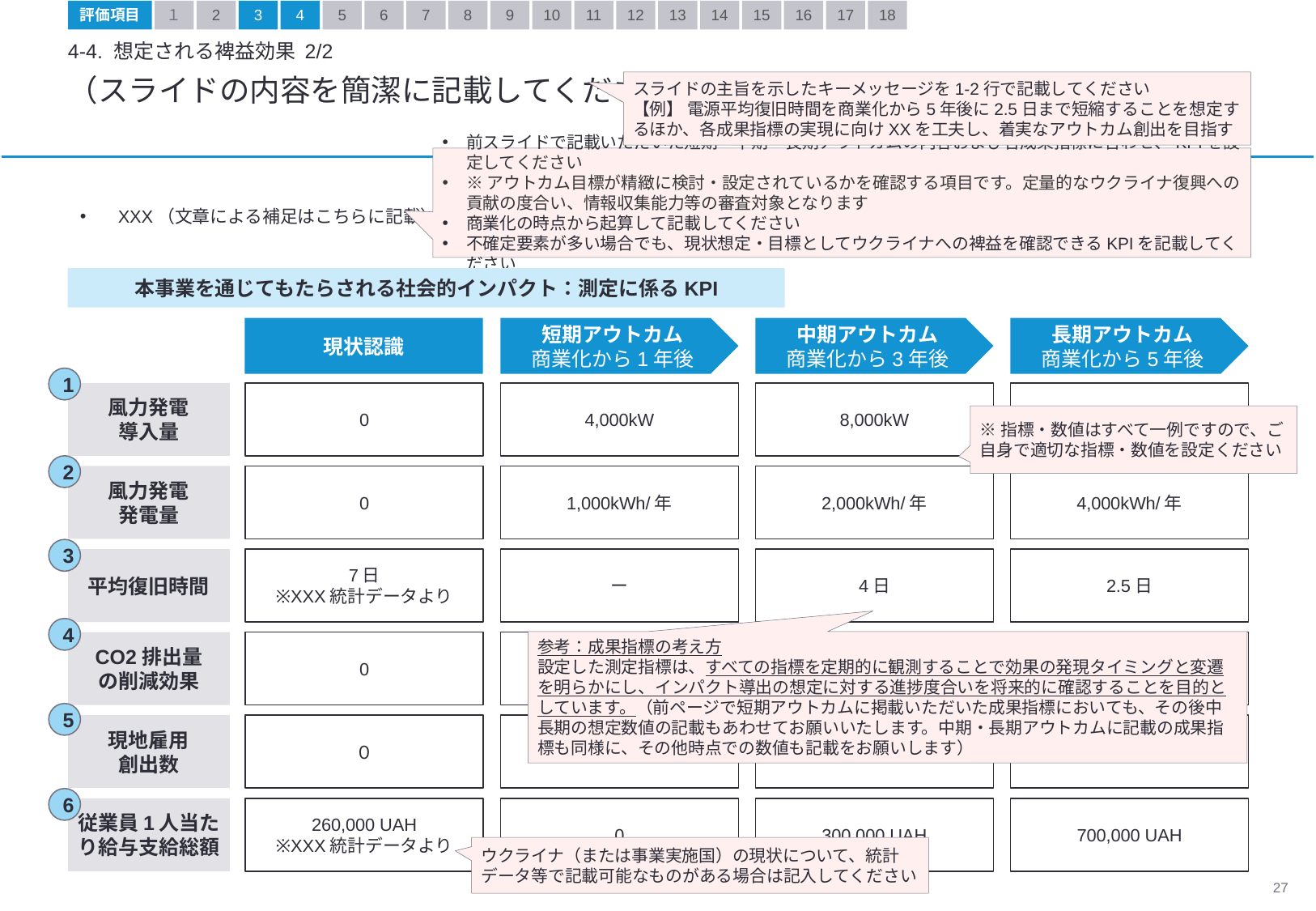

評価項目
１
2
3
4
5
6
7
8
9
10
11
12
13
14
15
16
17
18
4-4. 想定される裨益効果 2/2
（スライドの内容を簡潔に記載してください）
スライドの主旨を示したキーメッセージを1-2行で記載してください
【例】 電源平均復旧時間を商業化から5年後に2.5日まで短縮することを想定するほか、各成果指標の実現に向けXXを工夫し、着実なアウトカム創出を目指す
前スライドで記載いただいた短期・中期・長期アウトカムの内容および各成果指標に合わせ、KPIを設定してください
※アウトカム目標が精緻に検討・設定されているかを確認する項目です。定量的なウクライナ復興への貢献の度合い、情報収集能力等の審査対象となります
商業化の時点から起算して記載してください
不確定要素が多い場合でも、現状想定・目標としてウクライナへの裨益を確認できるKPIを記載してください
XXX（文章による補足はこちらに記載）
本事業を通じてもたらされる社会的インパクト：測定に係るKPI
現状認識
短期アウトカム
商業化から1年後
中期アウトカム
商業化から3年後
長期アウトカム
商業化から5年後
1
風力発電
導入量
0
4,000kW
8,000kW
16,000kW
※指標・数値はすべて一例ですので、ご自身で適切な指標・数値を設定ください
2
風力発電
発電量
0
1,000kWh/年
2,000kWh/年
4,000kWh/年
3
平均復旧時間
7日
※XXX統計データより
ー
4日
2.5日
4
参考：成果指標の考え方
設定した測定指標は、すべての指標を定期的に観測することで効果の発現タイミングと変遷を明らかにし、インパクト導出の想定に対する進捗度合いを将来的に確認することを目的としています。（前ページで短期アウトカムに掲載いただいた成果指標においても、その後中長期の想定数値の記載もあわせてお願いいたします。中期・長期アウトカムに記載の成果指標も同様に、その他時点での数値も記載をお願いします）
CO2排出量
の削減効果
0
0
0
2kg
5
現地雇用
創出数
０
0
30人
100人
6
従業員1人当たり給与支給総額
260,000 UAH
※XXX統計データより
0
300,000 UAH
700,000 UAH
ウクライナ（または事業実施国）の現状について、統計データ等で記載可能なものがある場合は記入してください